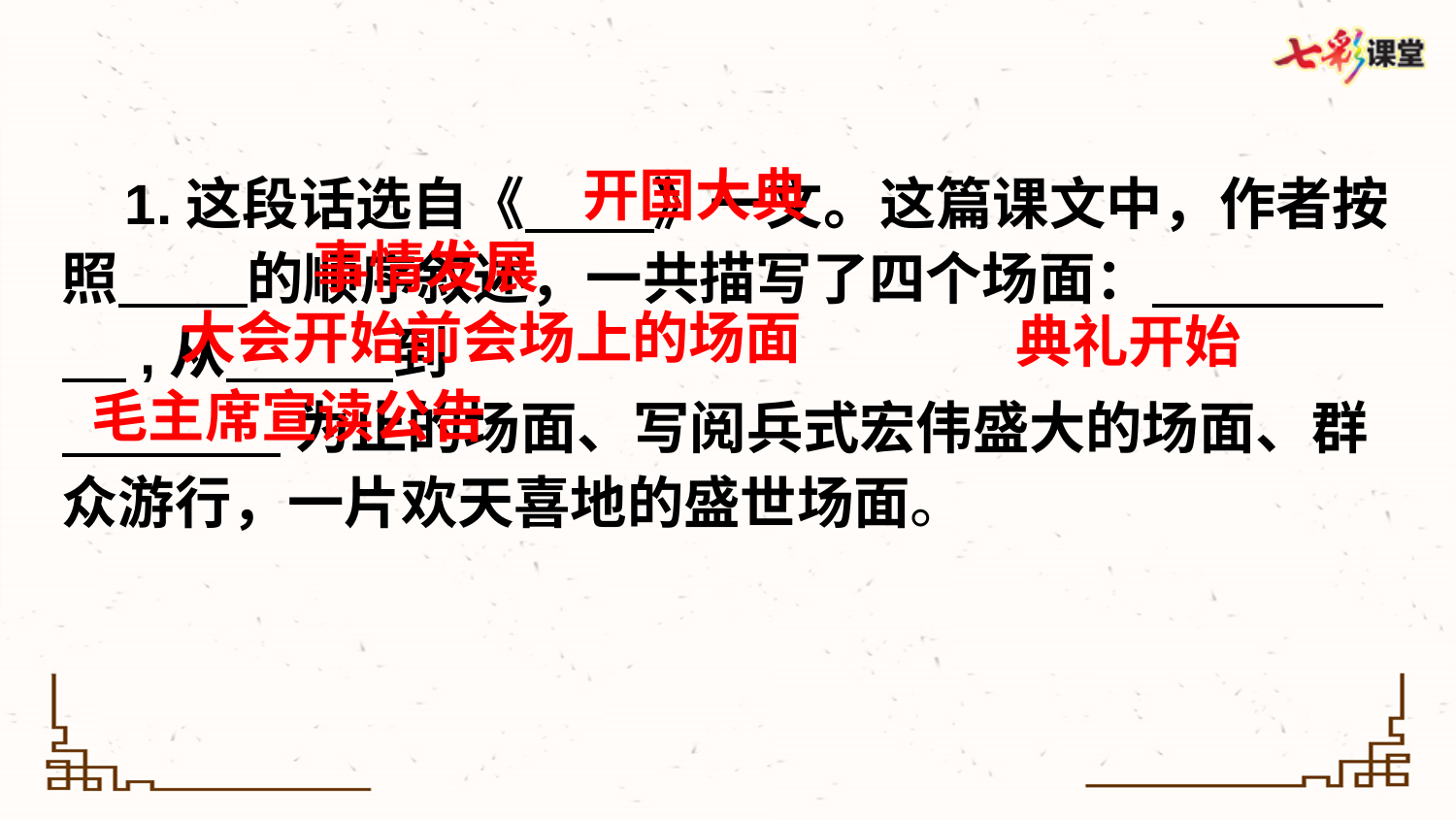

开国大典
    1.这段话选自《          》一文。这篇课文中，作者按照          的顺序叙述，一共描写了四个场面：                        ,从             到
                 为止的场面、写阅兵式宏伟盛大的场面、群众游行，一片欢天喜地的盛世场面。
事情发展
大会开始前会场上的场面
典礼开始
毛主席宣读公告